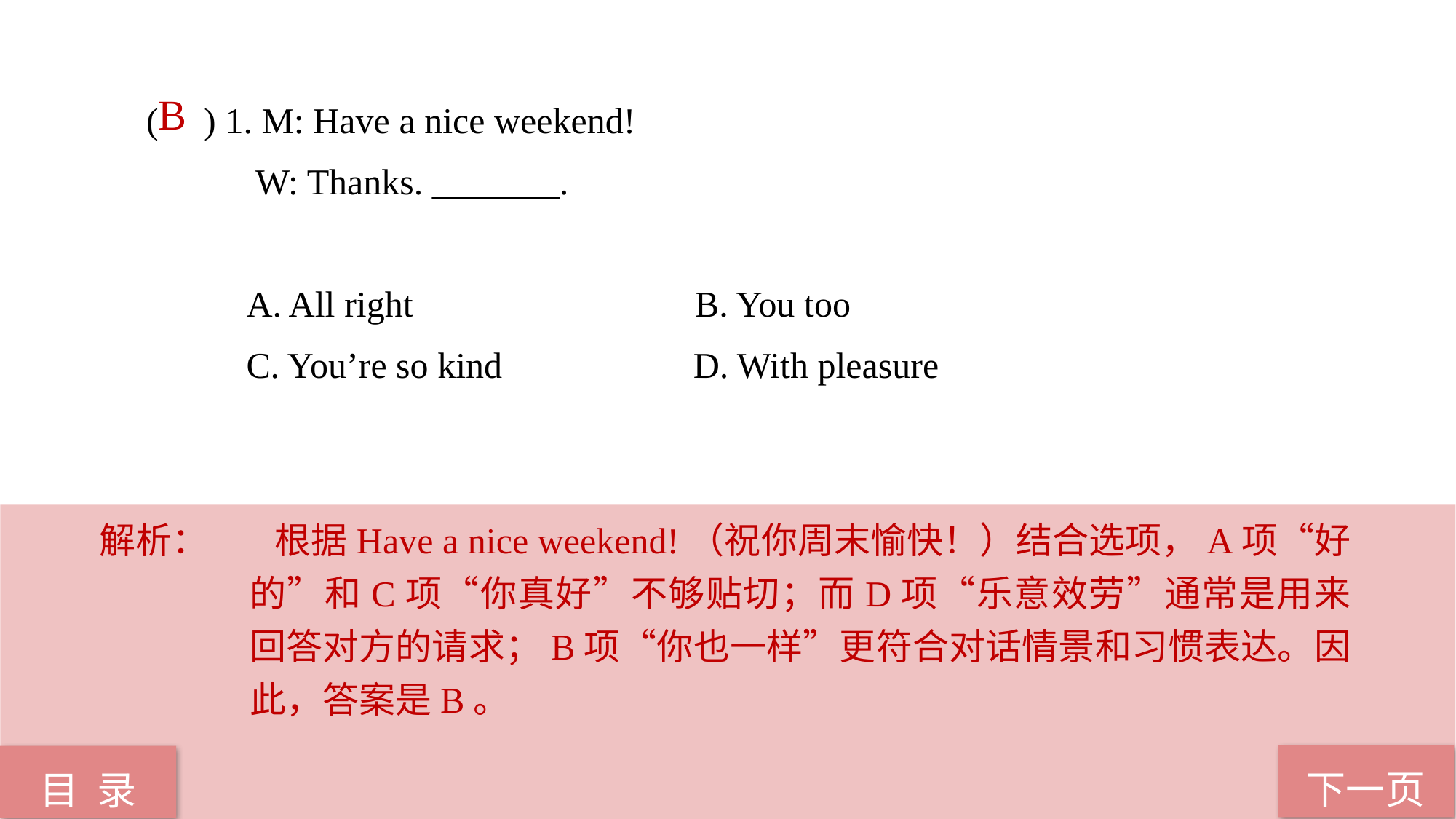

(     ) 1. M: Have a nice weekend!
            W: Thanks. _______.

           A. All right                               B. You too
           C. You’re so kind                     D. With pleasure
B
解析：	   根据Have a nice weekend!（祝你周末愉快！）结合选项，A项“好的”和C项“你真好”不够贴切；而D项“乐意效劳”通常是用来回答对方的请求；B项“你也一样”更符合对话情景和习惯表达。因此，答案是B。